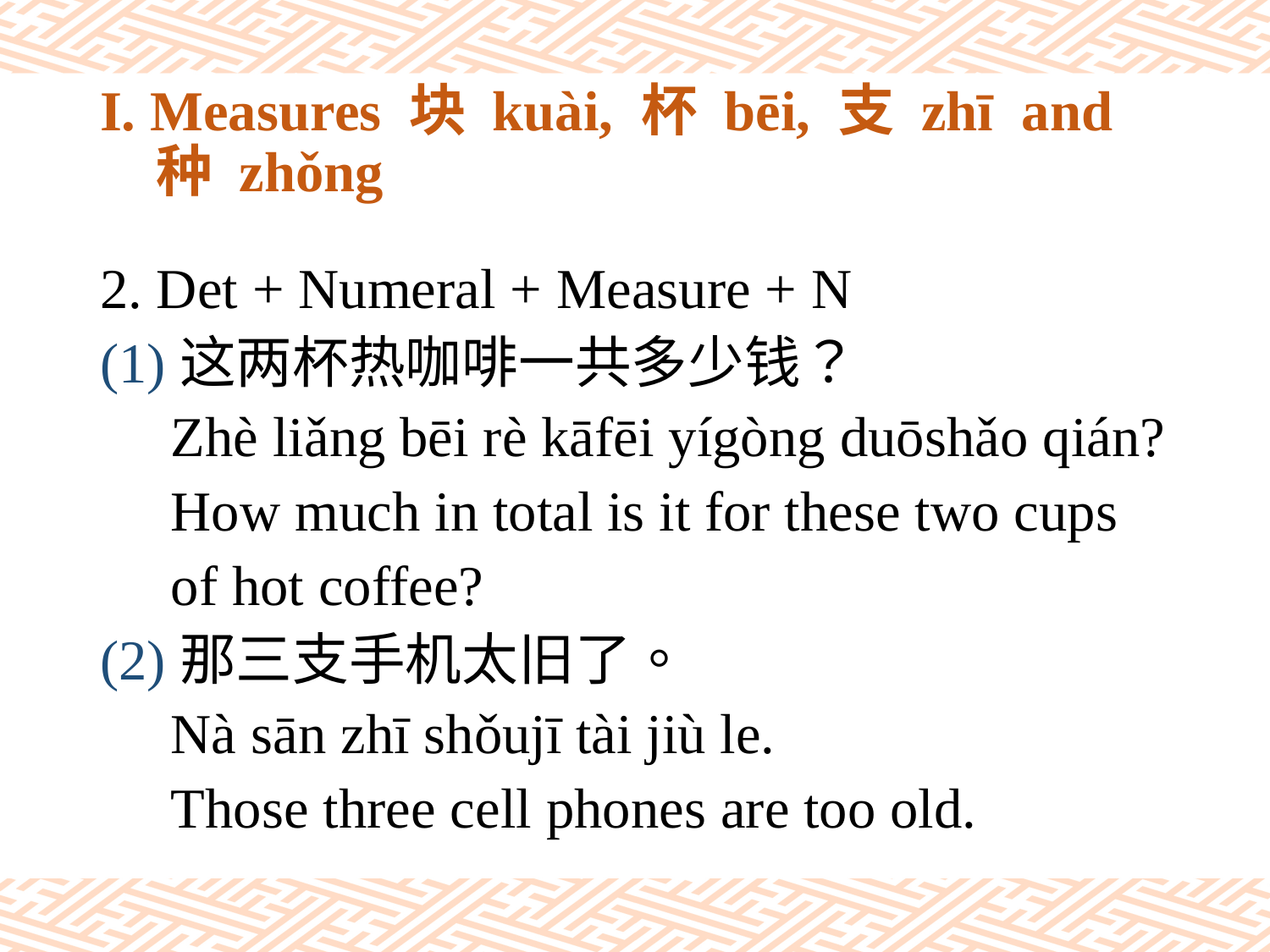

# I. Measures 块 kuài, 杯 bēi, 支 zhī  and 种 zhǒng
2. Det + Numeral + Measure + N
(1)这两杯热咖啡一共多少钱？
     Zhè liǎng bēi rè kāfēi yígòng duōshǎo qián?
     How much in total is it for these two cups
     of hot coffee?
(2)那三支手机太旧了。
     Nà sān zhī shǒujī tài jiù le.
     Those three cell phones are too old.